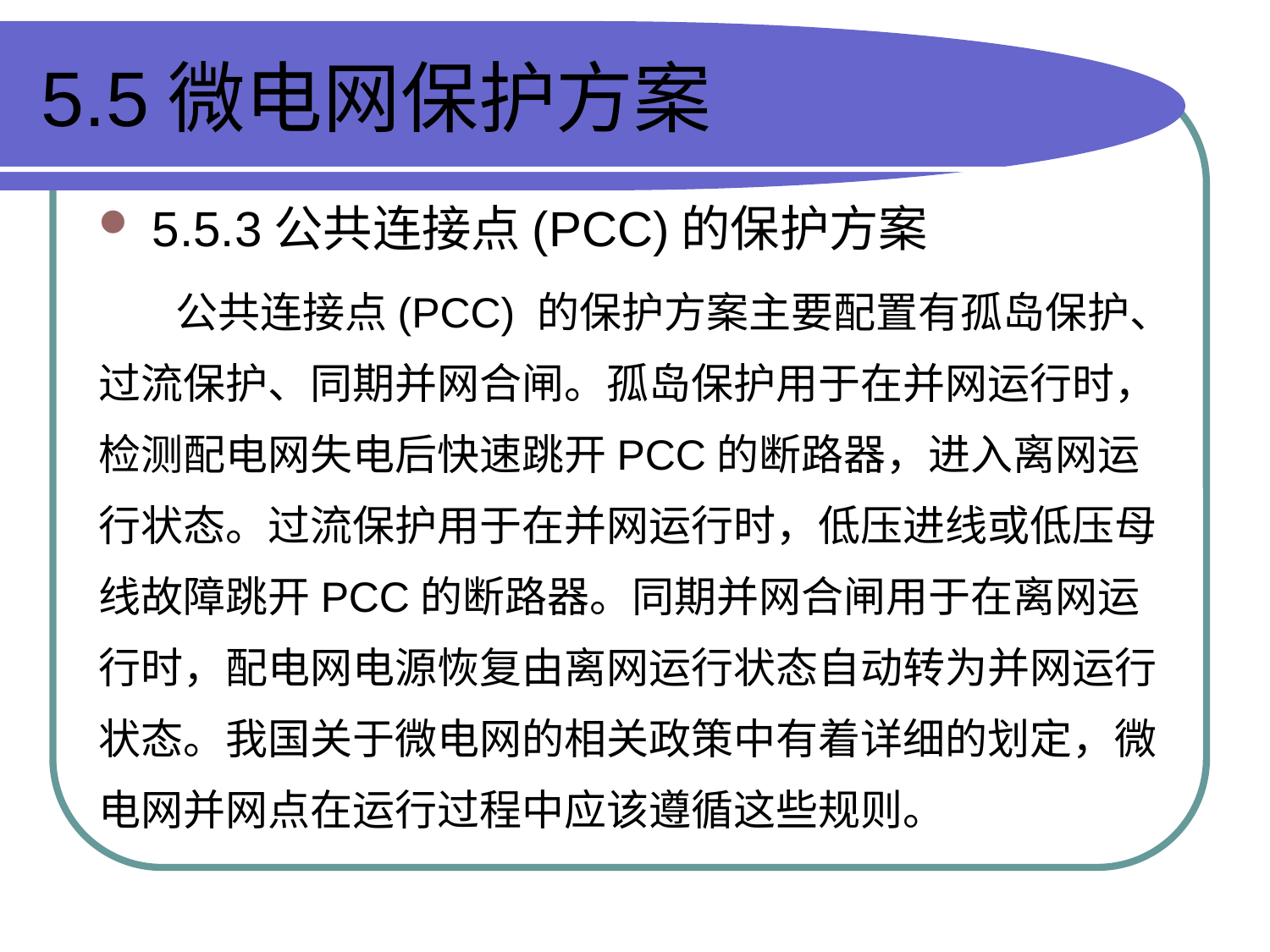

# 5.5微电网保护方案
5.5.3公共连接点(PCC)的保护方案
       公共连接点(PCC) 的保护方案主要配置有孤岛保护、过流保护、同期并网合闸。孤岛保护用于在并网运行时，检测配电网失电后快速跳开PCC的断路器，进入离网运行状态。过流保护用于在并网运行时，低压进线或低压母线故障跳开PCC的断路器。同期并网合闸用于在离网运行时，配电网电源恢复由离网运行状态自动转为并网运行状态。我国关于微电网的相关政策中有着详细的划定，微电网并网点在运行过程中应该遵循这些规则。
88